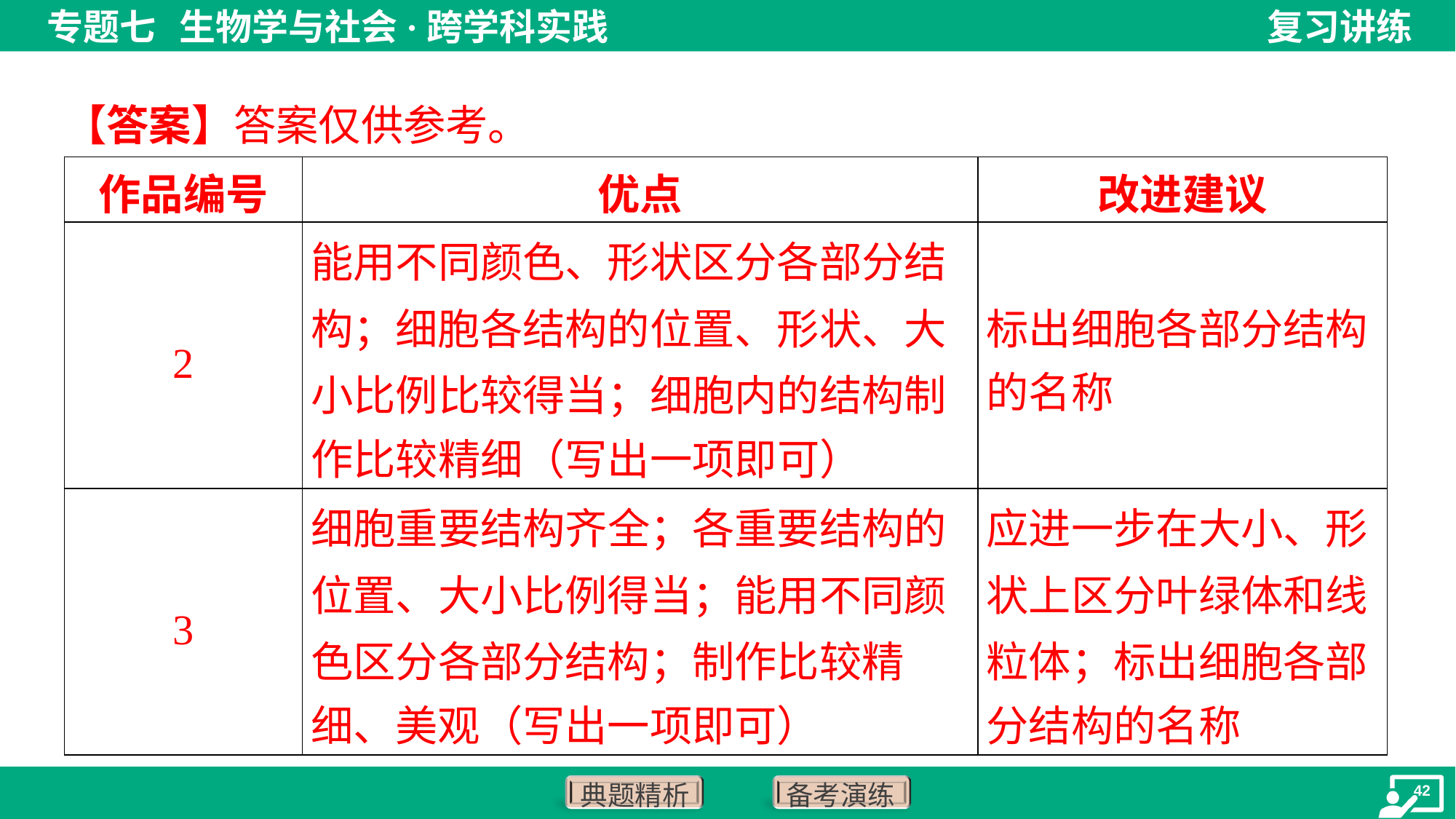

【答案】答案仅供参考。
| 作品编号 | 优点 | 改进建议 |
| --- | --- | --- |
| 2 | 能用不同颜色、形状区分各部分结 构；细胞各结构的位置、形状、大 小比例比较得当；细胞内的结构制 作比较精细（写出一项即可） | 标出细胞各部分结构 的名称 |
| 3 | 细胞重要结构齐全；各重要结构的 位置、大小比例得当；能用不同颜 色区分各部分结构；制作比较精 细、美观（写出一项即可） | 应进一步在大小、形 状上区分叶绿体和线 粒体；标出细胞各部 分结构的名称 |